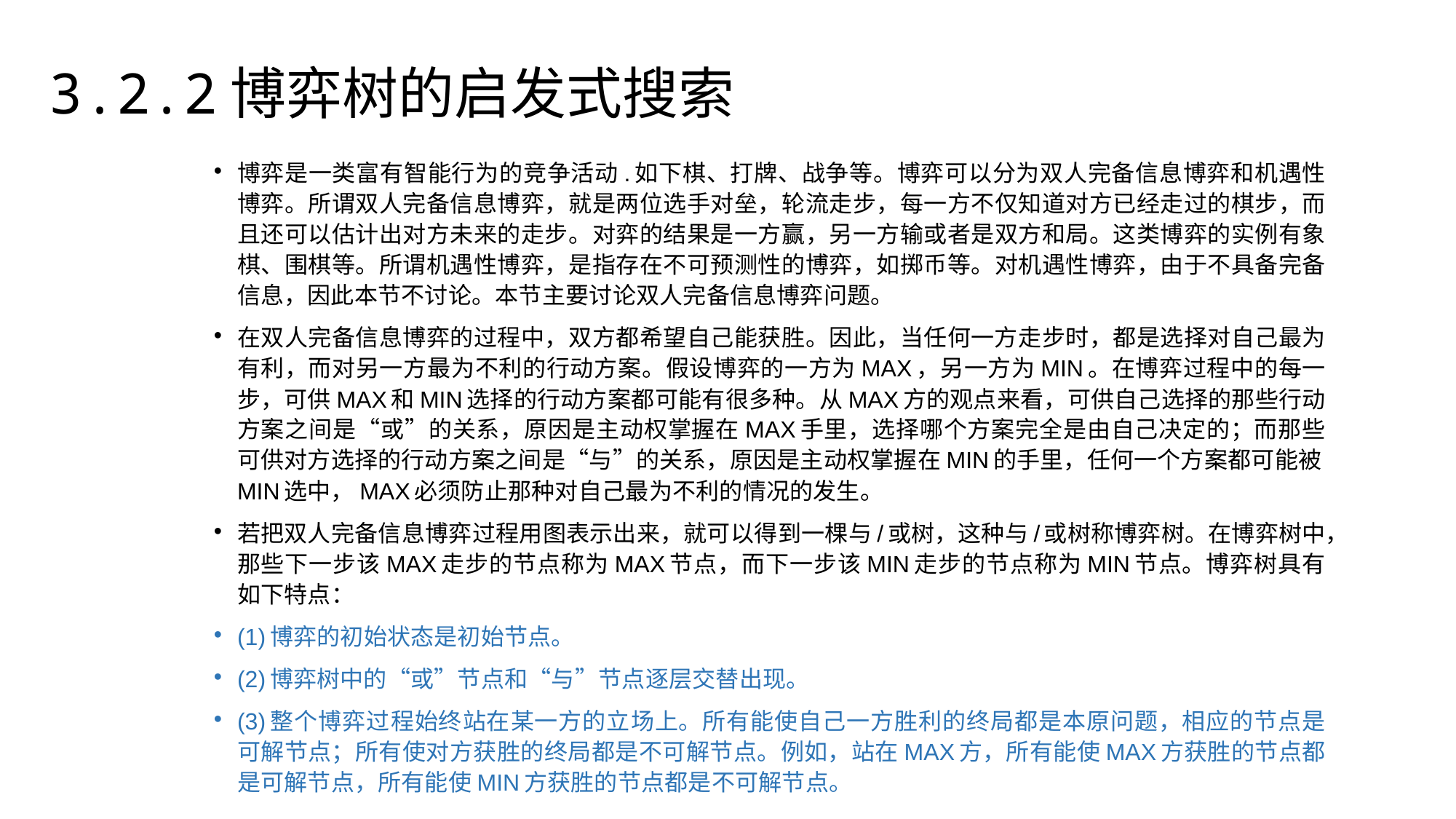

3.2.2博弈树的启发式搜索
博弈是一类富有智能行为的竞争活动.如下棋、打牌、战争等。博弈可以分为双人完备信息博弈和机遇性博弈。所谓双人完备信息博弈，就是两位选手对垒，轮流走步，每一方不仅知道对方已经走过的棋步，而且还可以估计出对方未来的走步。对弈的结果是一方赢，另一方输或者是双方和局。这类博弈的实例有象棋、围棋等。所谓机遇性博弈，是指存在不可预测性的博弈，如掷币等。对机遇性博弈，由于不具备完备信息，因此本节不讨论。本节主要讨论双人完备信息博弈问题。
在双人完备信息博弈的过程中，双方都希望自己能获胜。因此，当任何一方走步时，都是选择对自己最为有利，而对另一方最为不利的行动方案。假设博弈的一方为MAX，另一方为MIN。在博弈过程中的每一步，可供MAX和MIN选择的行动方案都可能有很多种。从MAX方的观点来看，可供自己选择的那些行动方案之间是“或”的关系，原因是主动权掌握在MAX手里，选择哪个方案完全是由自己决定的；而那些可供对方选择的行动方案之间是“与”的关系，原因是主动权掌握在MIN的手里，任何一个方案都可能被MIN选中，MAX必须防止那种对自己最为不利的情况的发生。
若把双人完备信息博弈过程用图表示出来，就可以得到一棵与/或树，这种与/或树称博弈树。在博弈树中，那些下一步该MAX走步的节点称为MAX节点，而下一步该MIN走步的节点称为MIN节点。博弈树具有如下特点：
(1)博弈的初始状态是初始节点。
(2)博弈树中的“或”节点和“与”节点逐层交替出现。
(3)整个博弈过程始终站在某一方的立场上。所有能使自己一方胜利的终局都是本原问题，相应的节点是可解节点；所有使对方获胜的终局都是不可解节点。例如，站在MAX方，所有能使MAX方获胜的节点都是可解节点，所有能使MIN方获胜的节点都是不可解节点。